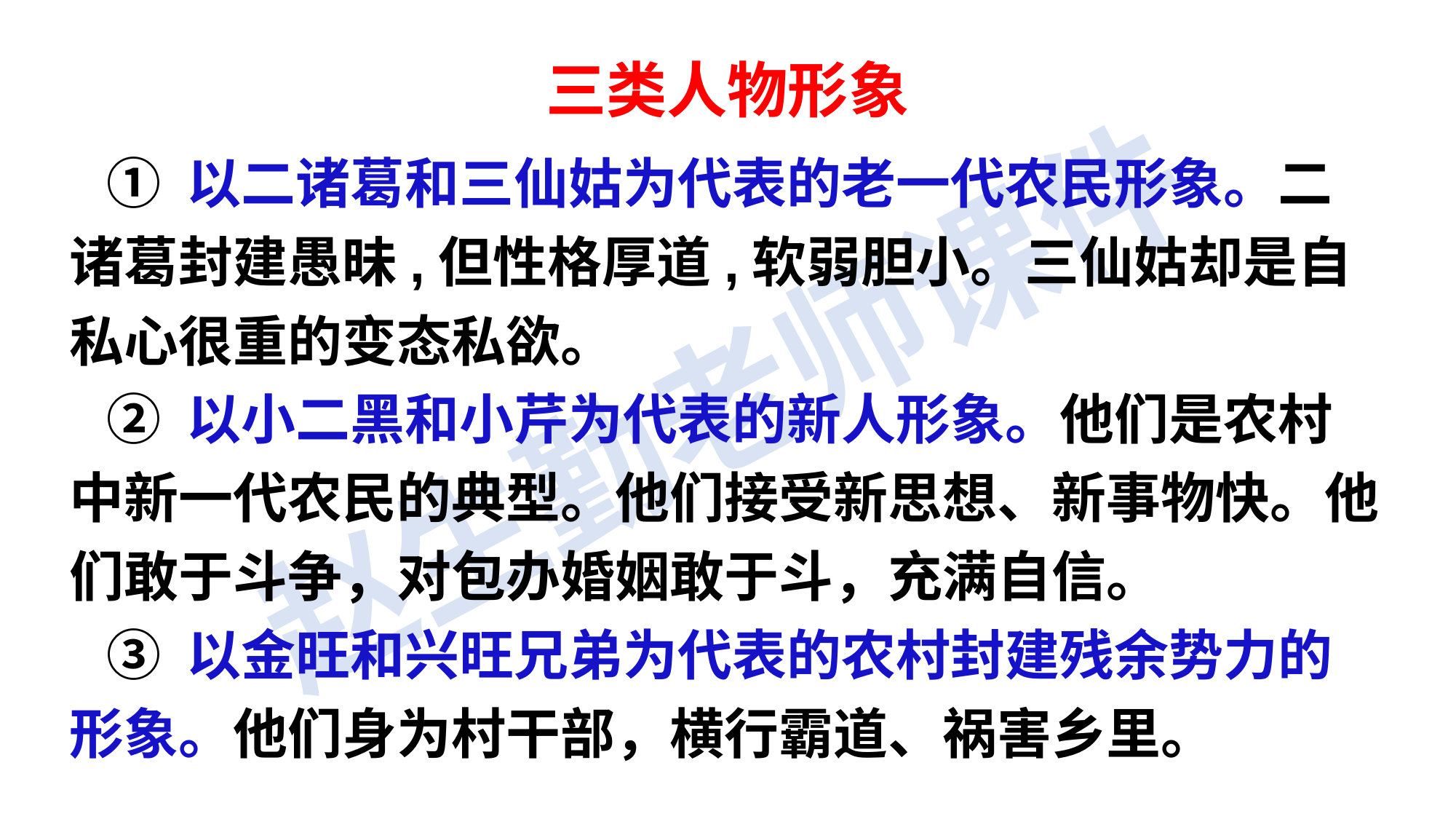

三类人物形象

   ① 以二诸葛和三仙姑为代表的老一代农民形象。二诸葛封建愚昧,但性格厚道,软弱胆小。三仙姑却是自私心很重的变态私欲。
   ② 以小二黑和小芹为代表的新人形象。他们是农村中新一代农民的典型。他们接受新思想、新事物快。他们敢于斗争，对包办婚姻敢于斗，充满自信。
   ③ 以金旺和兴旺兄弟为代表的农村封建残余势力的形象。他们身为村干部，横行霸道、祸害乡里。